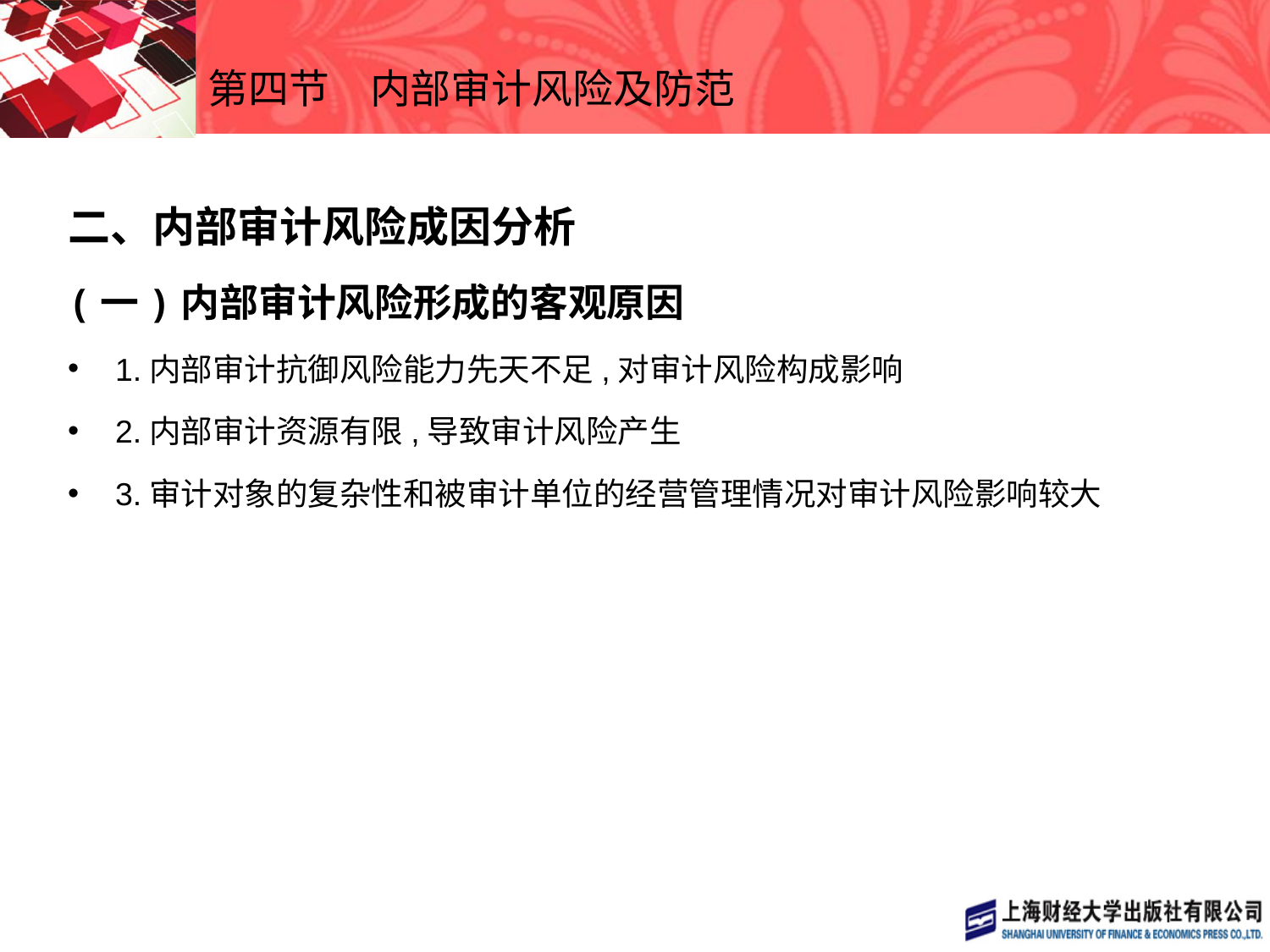

# 第四节　内部审计风险及防范
二、内部审计风险成因分析
(一)内部审计风险形成的客观原因
1.内部审计抗御风险能力先天不足,对审计风险构成影响
2.内部审计资源有限,导致审计风险产生
3.审计对象的复杂性和被审计单位的经营管理情况对审计风险影响较大